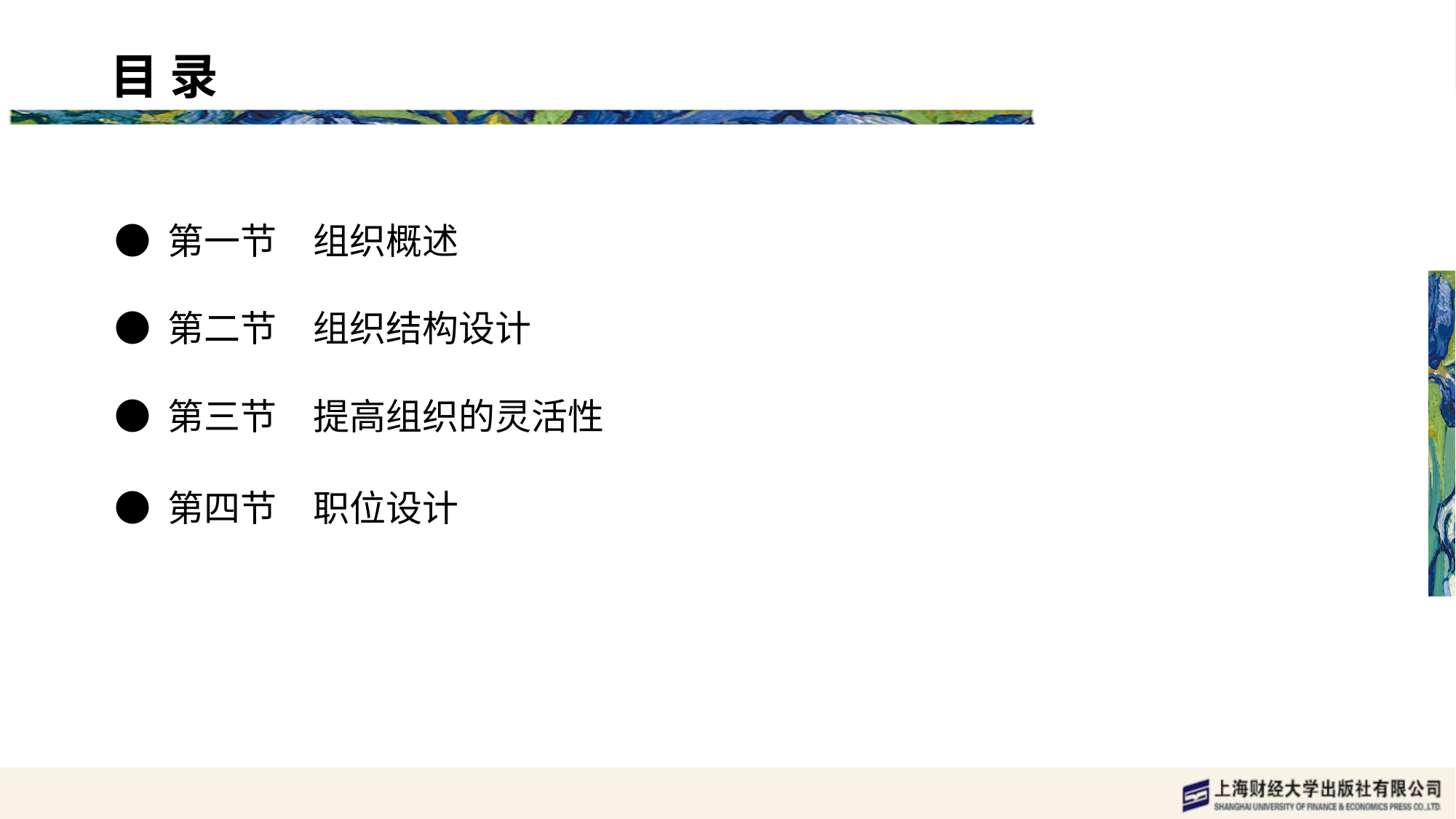

目 录  content
● 第一节　组织概述
● 第二节　组织结构设计
● 第三节　提高组织的灵活性
● 第四节　职位设计